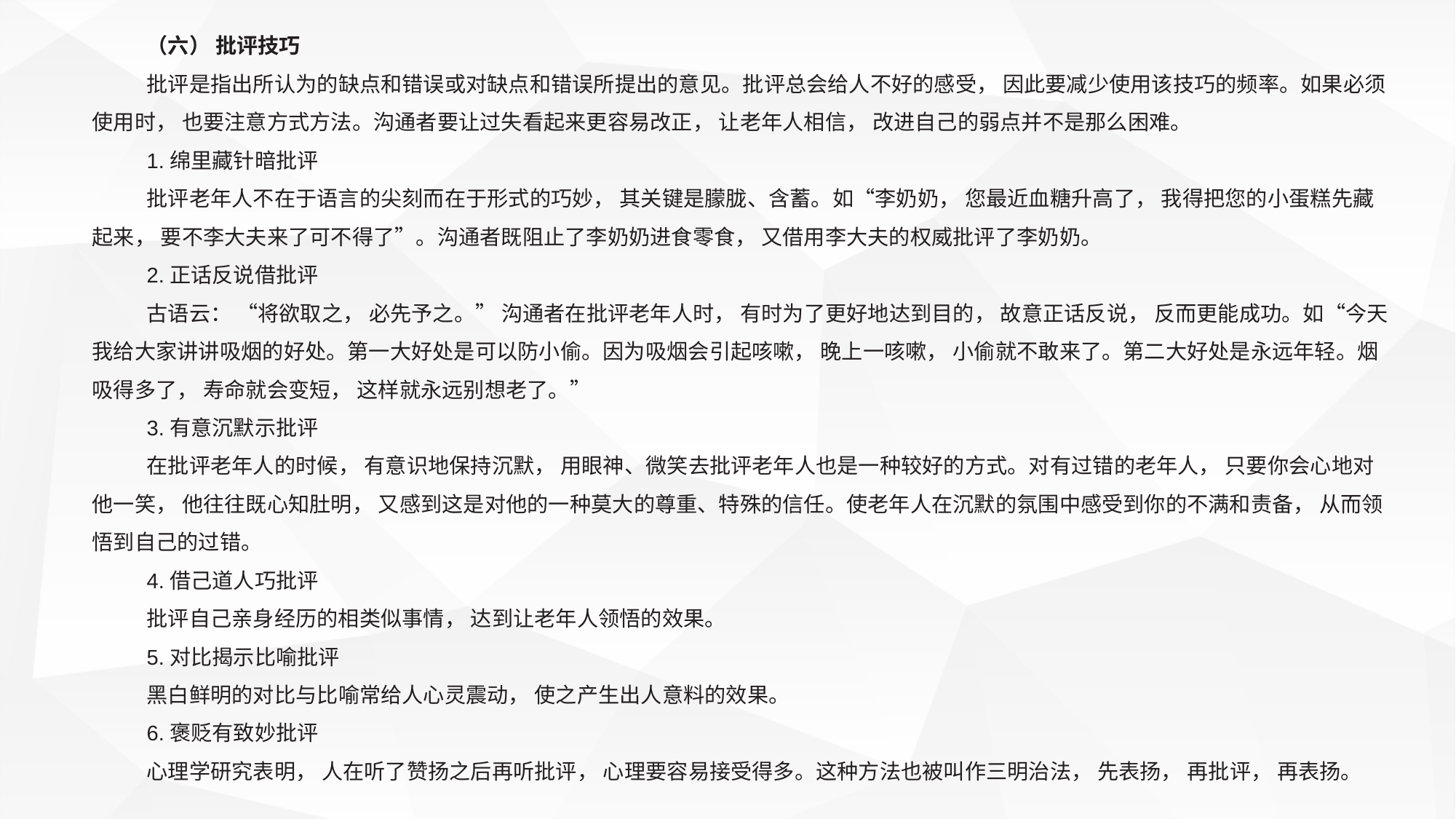

（六） 批评技巧
批评是指出所认为的缺点和错误或对缺点和错误所提出的意见。批评总会给人不好的感受， 因此要减少使用该技巧的频率。如果必须使用时， 也要注意方式方法。沟通者要让过失看起来更容易改正， 让老年人相信， 改进自己的弱点并不是那么困难。
1.绵里藏针暗批评
批评老年人不在于语言的尖刻而在于形式的巧妙， 其关键是朦胧、含蓄。如“李奶奶， 您最近血糖升高了， 我得把您的小蛋糕先藏起来， 要不李大夫来了可不得了”。沟通者既阻止了李奶奶进食零食， 又借用李大夫的权威批评了李奶奶。
2.正话反说借批评
古语云： “将欲取之， 必先予之。” 沟通者在批评老年人时， 有时为了更好地达到目的， 故意正话反说， 反而更能成功。如“今天我给大家讲讲吸烟的好处。第一大好处是可以防小偷。因为吸烟会引起咳嗽， 晚上一咳嗽， 小偷就不敢来了。第二大好处是永远年轻。烟吸得多了， 寿命就会变短， 这样就永远别想老了。”
3.有意沉默示批评
在批评老年人的时候， 有意识地保持沉默， 用眼神、微笑去批评老年人也是一种较好的方式。对有过错的老年人， 只要你会心地对他一笑， 他往往既心知肚明， 又感到这是对他的一种莫大的尊重、特殊的信任。使老年人在沉默的氛围中感受到你的不满和责备， 从而领悟到自己的过错。
4.借己道人巧批评
批评自己亲身经历的相类似事情， 达到让老年人领悟的效果。
5.对比揭示比喻批评
黑白鲜明的对比与比喻常给人心灵震动， 使之产生出人意料的效果。
6.褒贬有致妙批评
心理学研究表明， 人在听了赞扬之后再听批评， 心理要容易接受得多。这种方法也被叫作三明治法， 先表扬， 再批评， 再表扬。